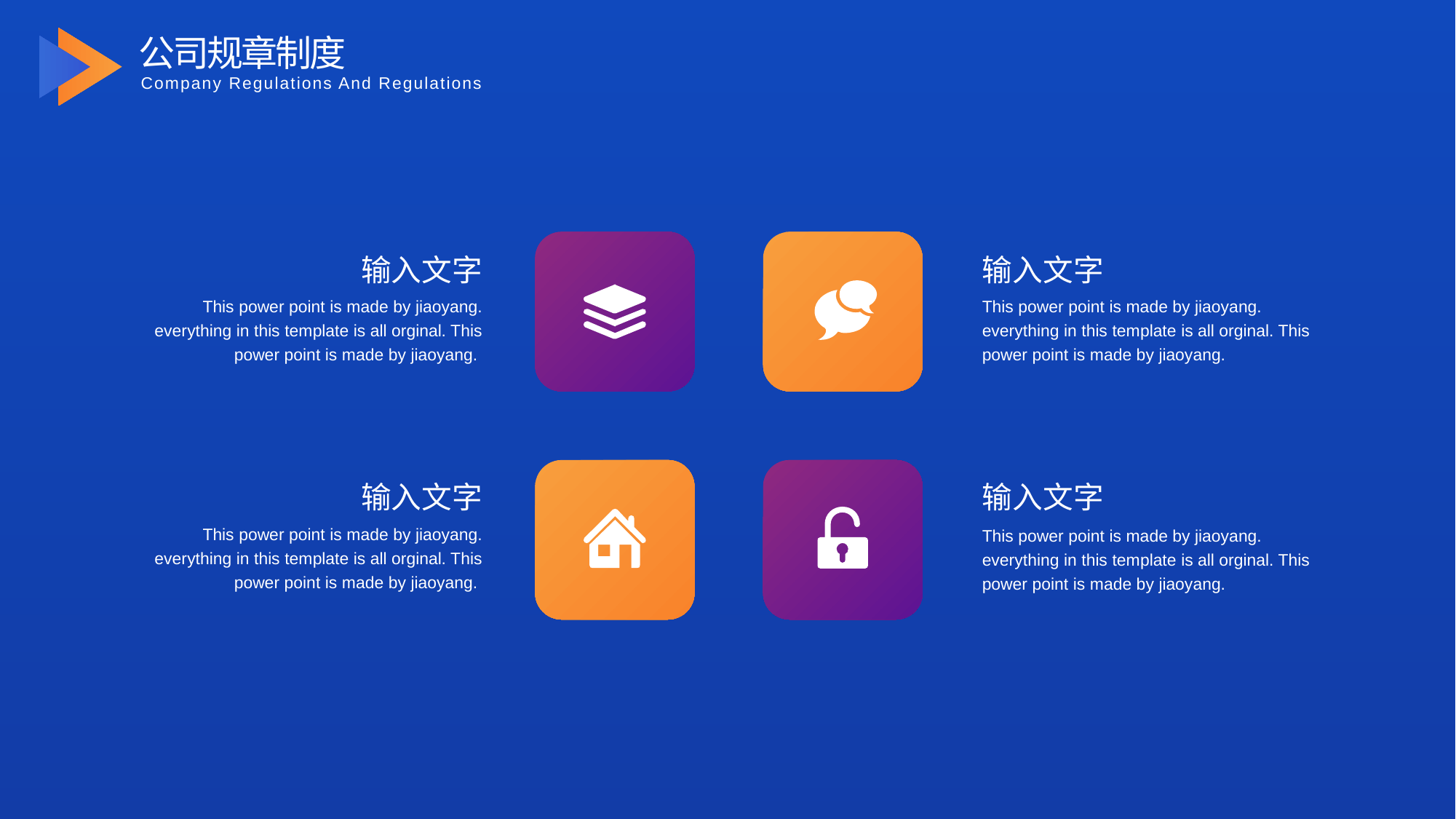

公司规章制度

Company Regulations And Regulations

输入文字
This power point is made by jiaoyang. everything in this template is all orginal. This power point is made by jiaoyang.
输入文字
This power point is made by jiaoyang. everything in this template is all orginal. This power point is made by jiaoyang.

输入文字
This power point is made by jiaoyang. everything in this template is all orginal. This power point is made by jiaoyang.
输入文字
This power point is made by jiaoyang. everything in this template is all orginal. This power point is made by jiaoyang.